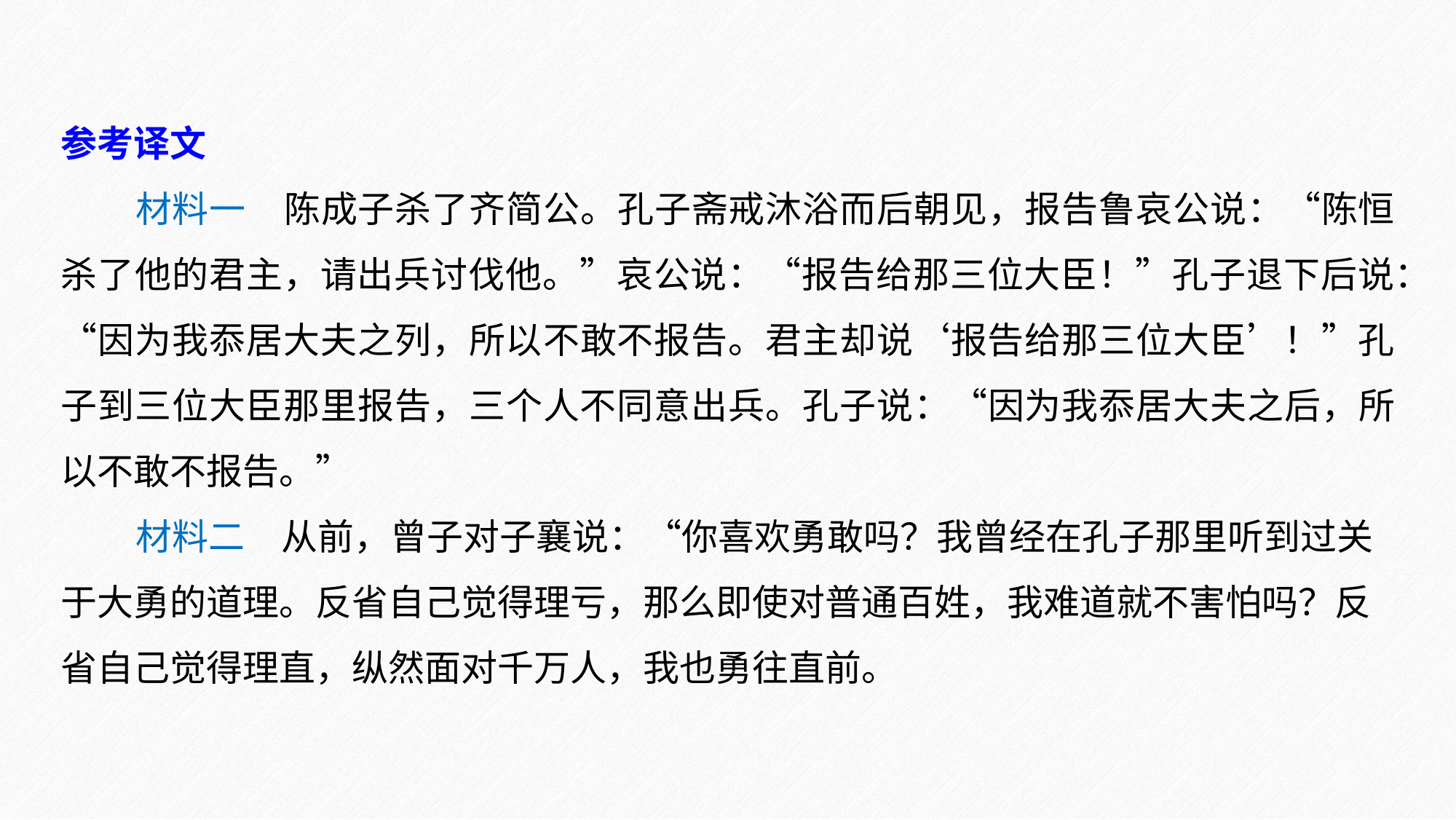

参考译文
材料一　陈成子杀了齐简公。孔子斋戒沐浴而后朝见，报告鲁哀公说：“陈恒杀了他的君主，请出兵讨伐他。”哀公说：“报告给那三位大臣！”孔子退下后说：“因为我忝居大夫之列，所以不敢不报告。君主却说‘报告给那三位大臣’！”孔子到三位大臣那里报告，三个人不同意出兵。孔子说：“因为我忝居大夫之后，所以不敢不报告。”
材料二　从前，曾子对子襄说：“你喜欢勇敢吗？我曾经在孔子那里听到过关于大勇的道理。反省自己觉得理亏，那么即使对普通百姓，我难道就不害怕吗？反省自己觉得理直，纵然面对千万人，我也勇往直前。